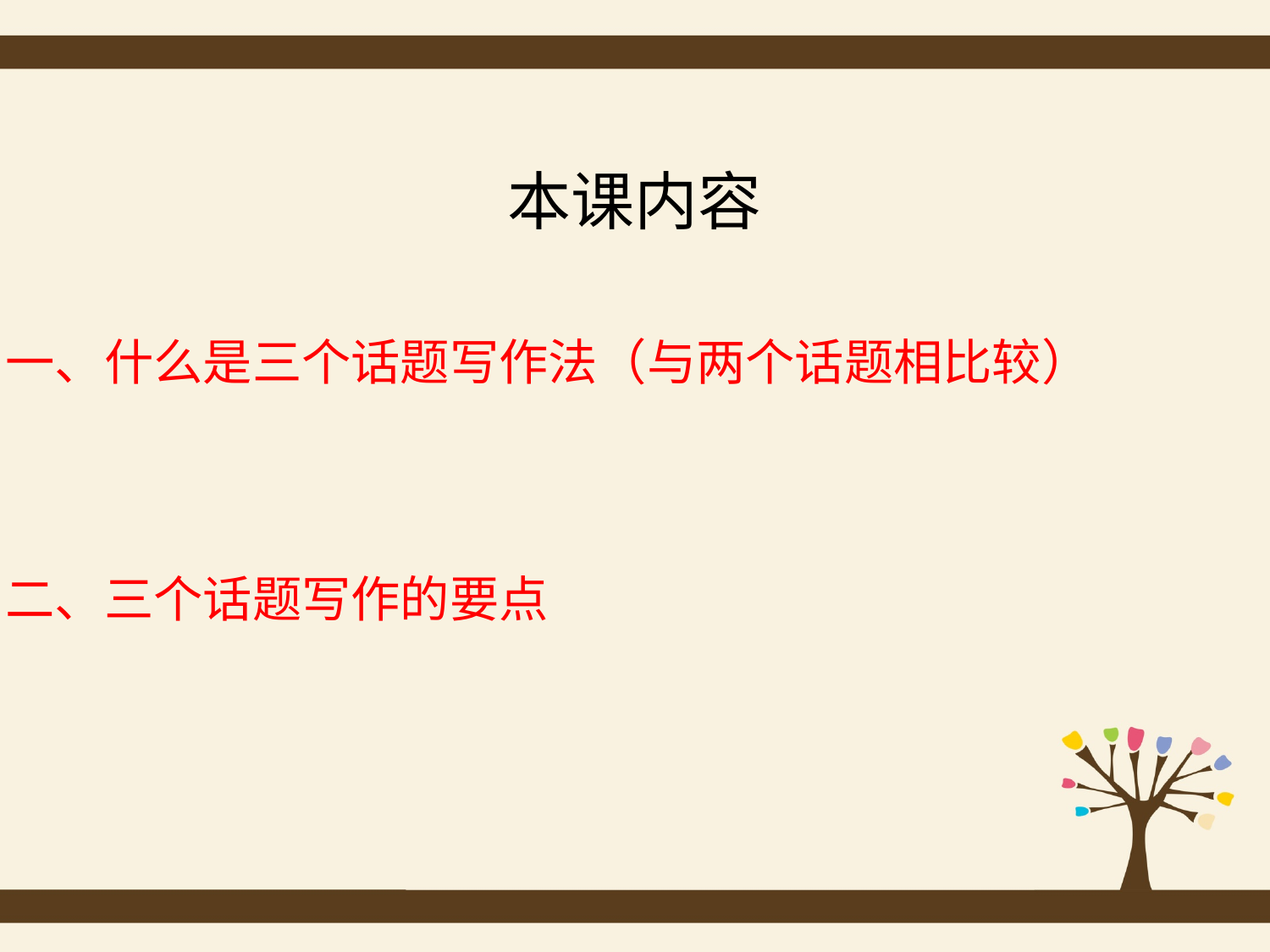

本课内容
一、什么是三个话题写作法（与两个话题相比较）

二、三个话题写作的要点